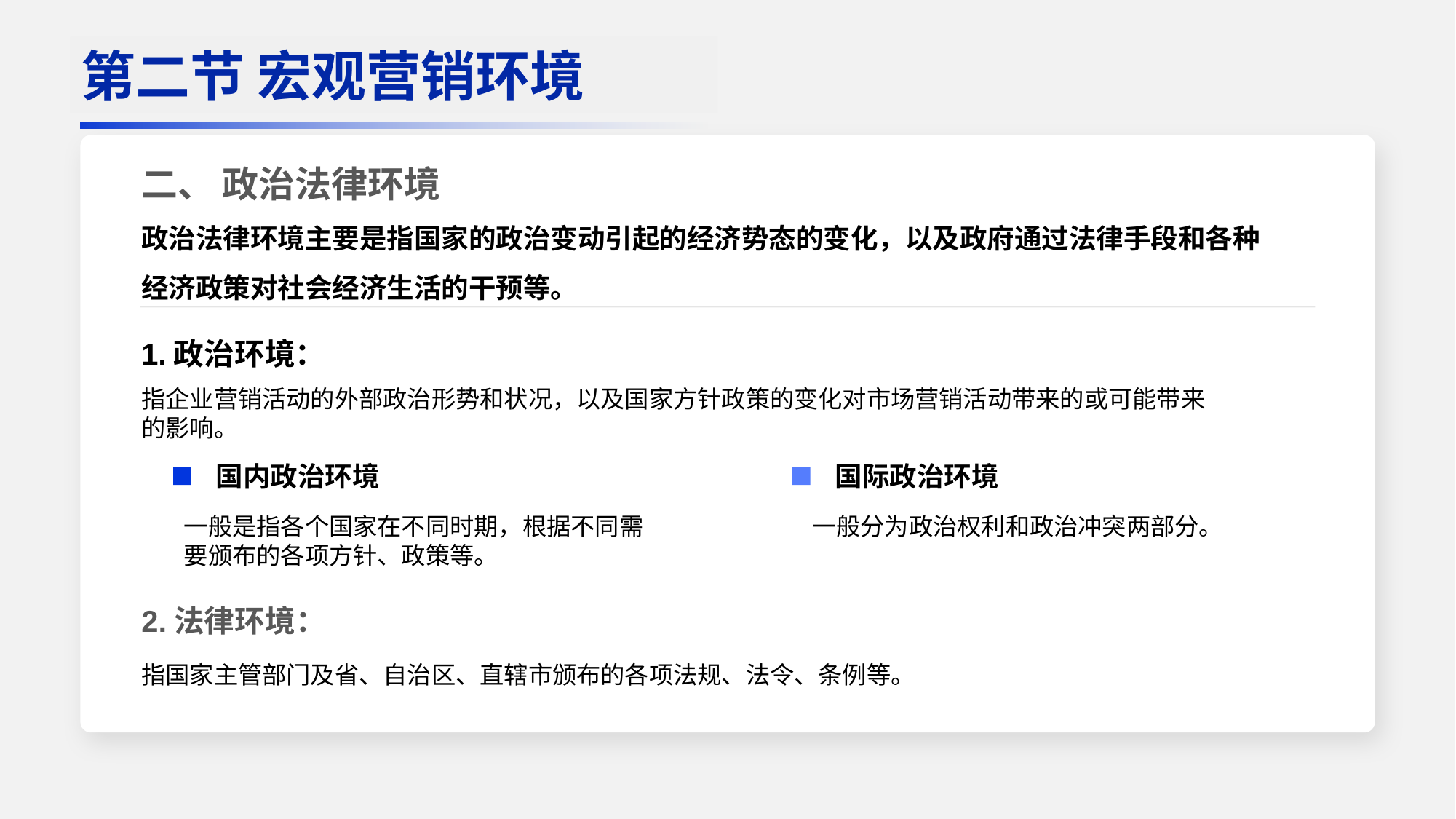

二、 政治法律环境
政治法律环境主要是指国家的政治变动引起的经济势态的变化，以及政府通过法律手段和各种经济政策对社会经济生活的干预等。

1.政治环境：
2.法律环境：
第二节 宏观营销环境
指企业营销活动的外部政治形势和状况，以及国家方针政策的变化对市场营销活动带来的或可能带来的影响。
国内政治环境

国际政治环境

一般是指各个国家在不同时期，根据不同需要颁布的各项方针、政策等。
一般分为政治权利和政治冲突两部分。
指国家主管部门及省、自治区、直辖市颁布的各项法规、法令、条例等。